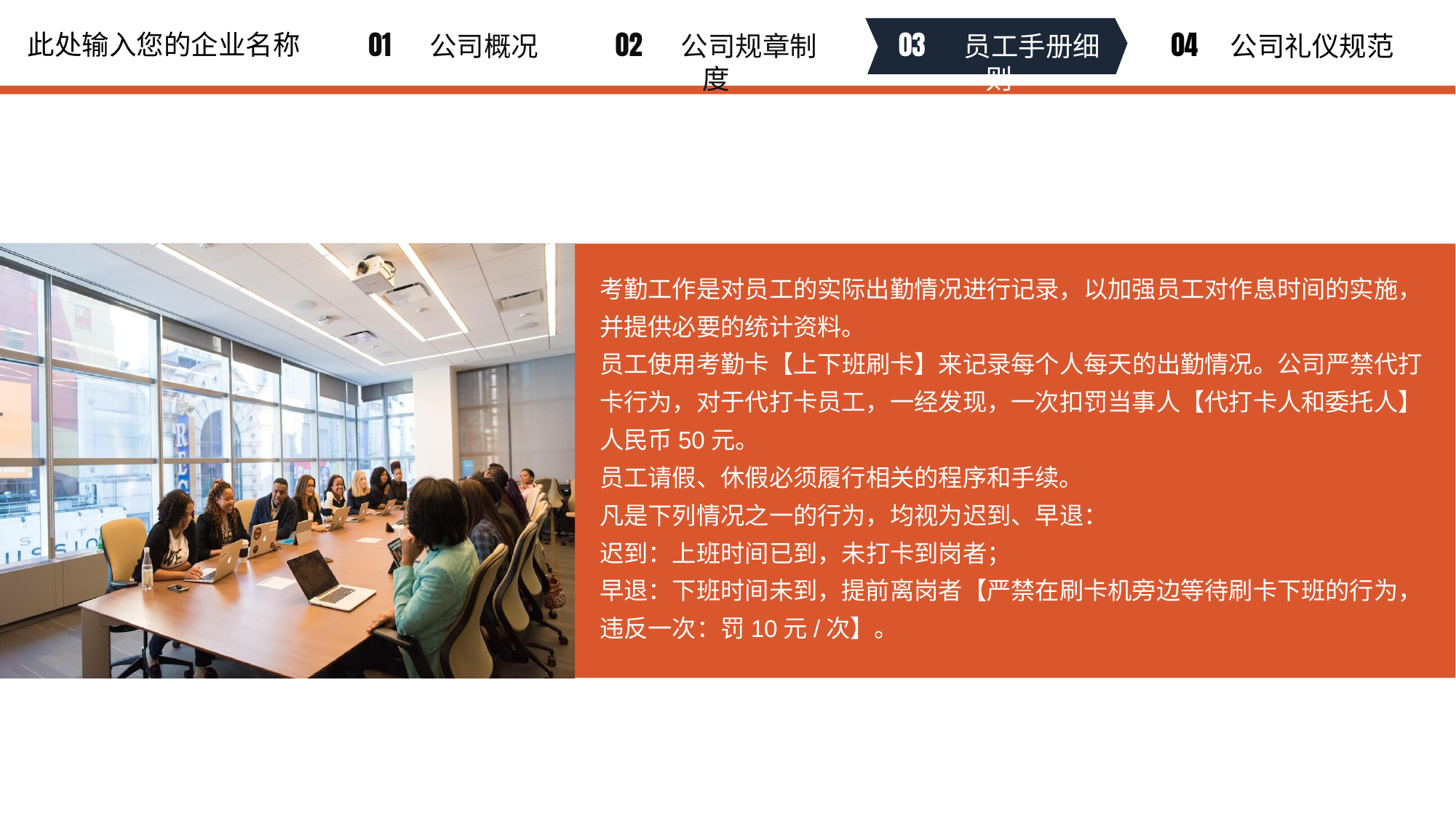

此处输入您的企业名称
01     公司概况
02     公司规章制度
03     员工手册细则
04    公司礼仪规范

考勤工作是对员工的实际出勤情况进行记录，以加强员工对作息时间的实施，并提供必要的统计资料。
员工使用考勤卡【上下班刷卡】来记录每个人每天的出勤情况。公司严禁代打卡行为，对于代打卡员工，一经发现，一次扣罚当事人【代打卡人和委托人】人民币50元。
员工请假、休假必须履行相关的程序和手续。
凡是下列情况之一的行为，均视为迟到、早退：
迟到：上班时间已到，未打卡到岗者；
早退：下班时间未到，提前离岗者【严禁在刷卡机旁边等待刷卡下班的行为，违反一次：罚10元/次】。